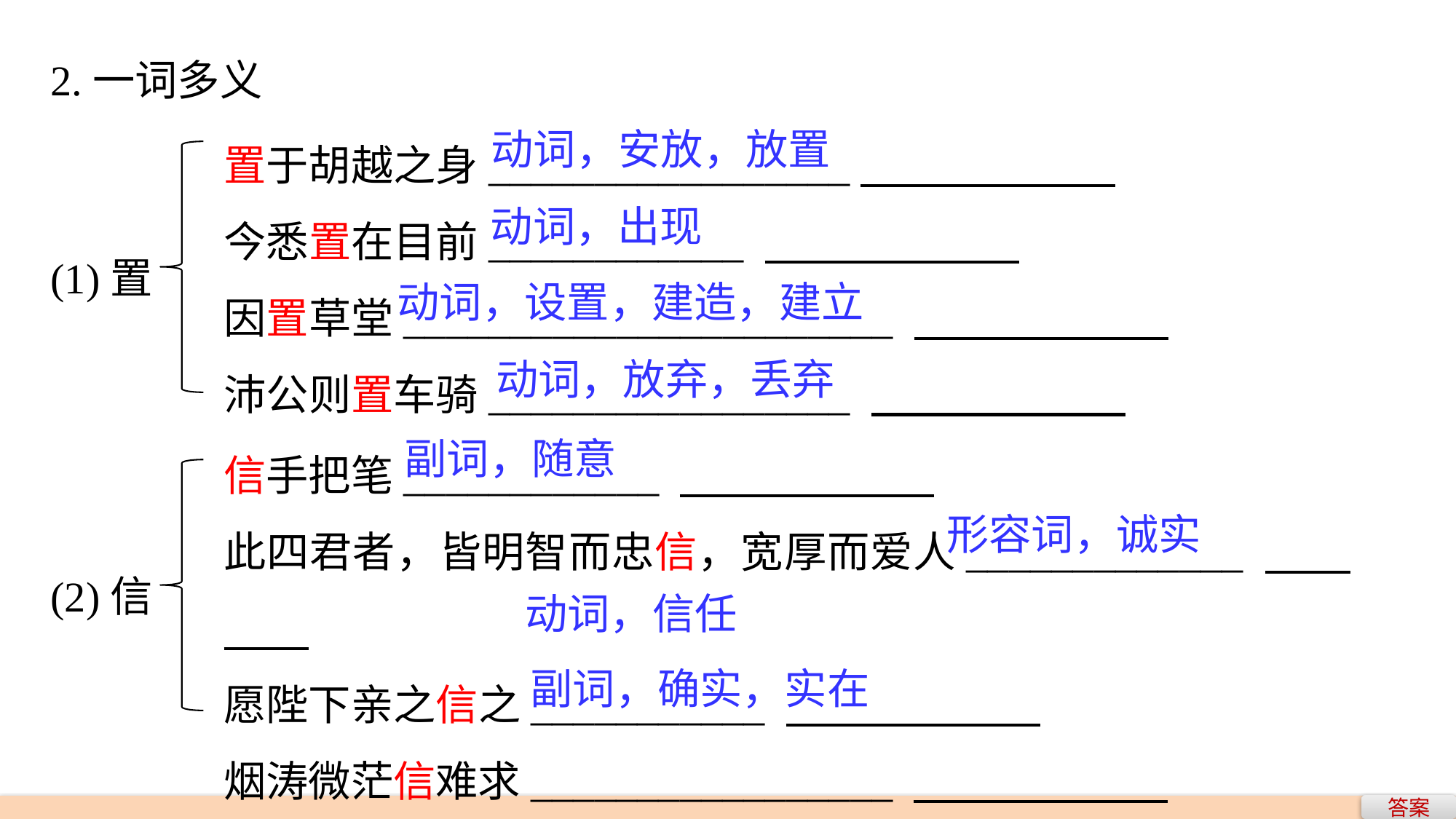

2.一词多义
置于胡越之身_________________
今悉置在目前____________
因置草堂_______________________
沛公则置车骑_________________
动词，安放，放置

动词，出现
(1)置
动词，设置，建造，建立
动词，放弃，丢弃
信手把笔____________
此四君者，皆明智而忠信，宽厚而爱人_____________
愿陛下亲之信之___________
烟涛微茫信难求_________________
副词，随意

形容词，诚实
(2)信
动词，信任
副词，确实，实在
答案